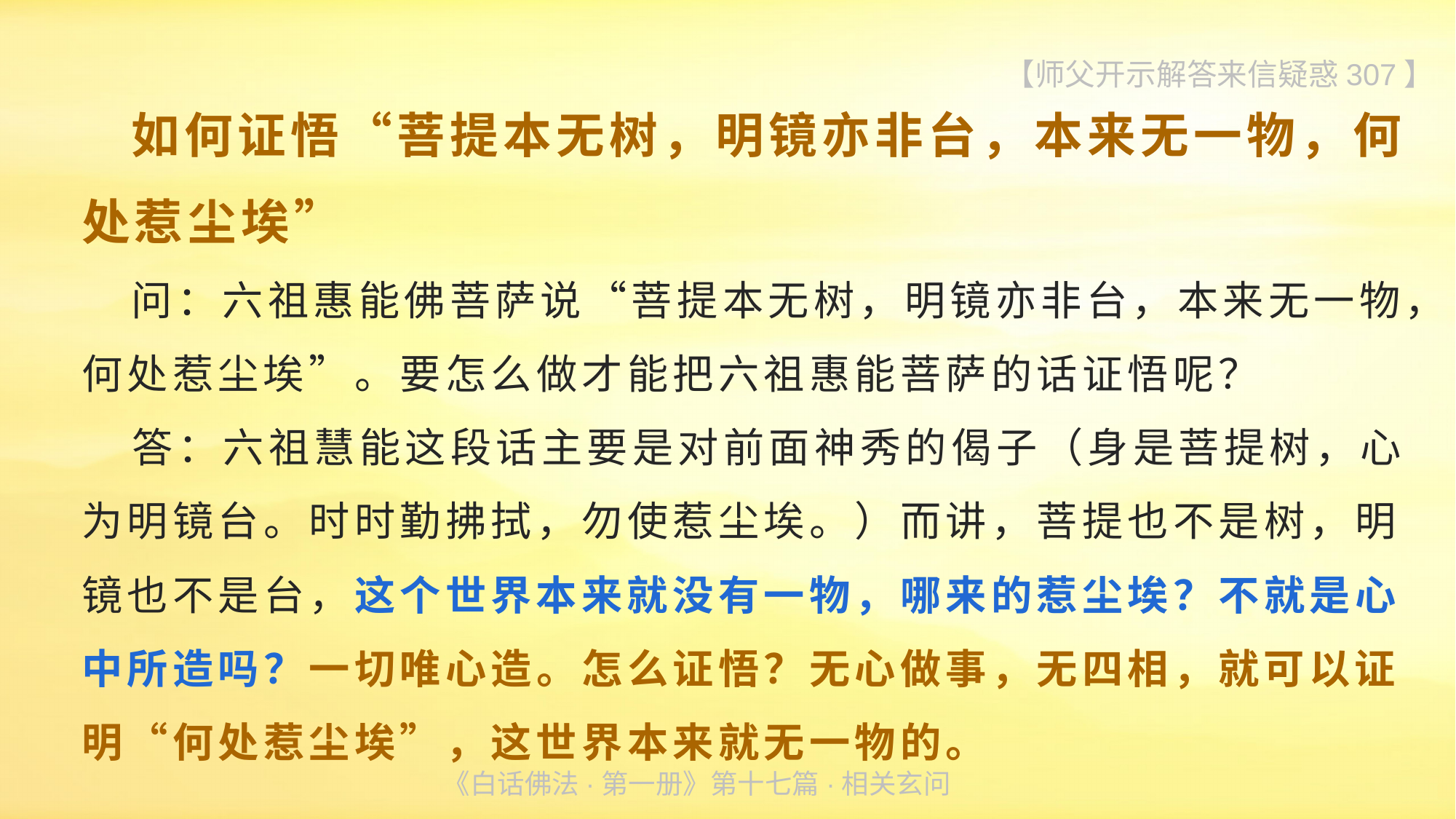

【师父开示解答来信疑惑307】
   如何证悟“菩提本无树，明镜亦非台，本来无一物，何处惹尘埃”
   问：六祖惠能佛菩萨说“菩提本无树，明镜亦非台，本来无一物，何处惹尘埃”。要怎么做才能把六祖惠能菩萨的话证悟呢？
   答：六祖慧能这段话主要是对前面神秀的偈子（身是菩提树，心为明镜台。时时勤拂拭，勿使惹尘埃。）而讲，菩提也不是树，明镜也不是台，这个世界本来就没有一物，哪来的惹尘埃？不就是心中所造吗？一切唯心造。怎么证悟？无心做事，无四相，就可以证明“何处惹尘埃”，这世界本来就无一物的。
《白话佛法·第一册》第十七篇·相关玄问